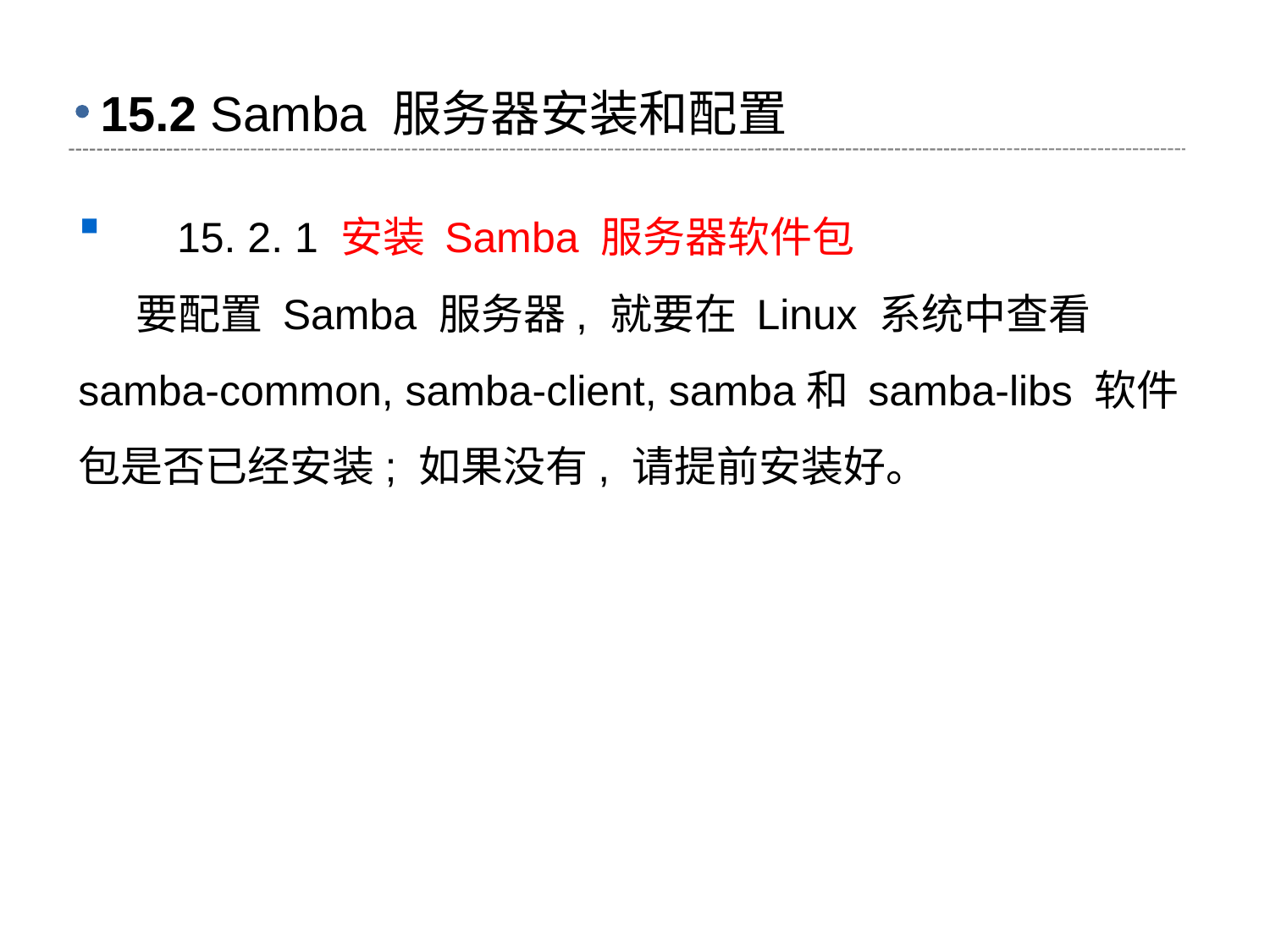

# 15.2 Samba 服务器安装和配置
    15. 2. 1 安装 Samba 服务器软件包
     要配置 Samba 服务器, 就要在 Linux 系统中查看 samba-common, samba-client, samba和 samba-libs 软件包是否已经安装; 如果没有, 请提前安装好。